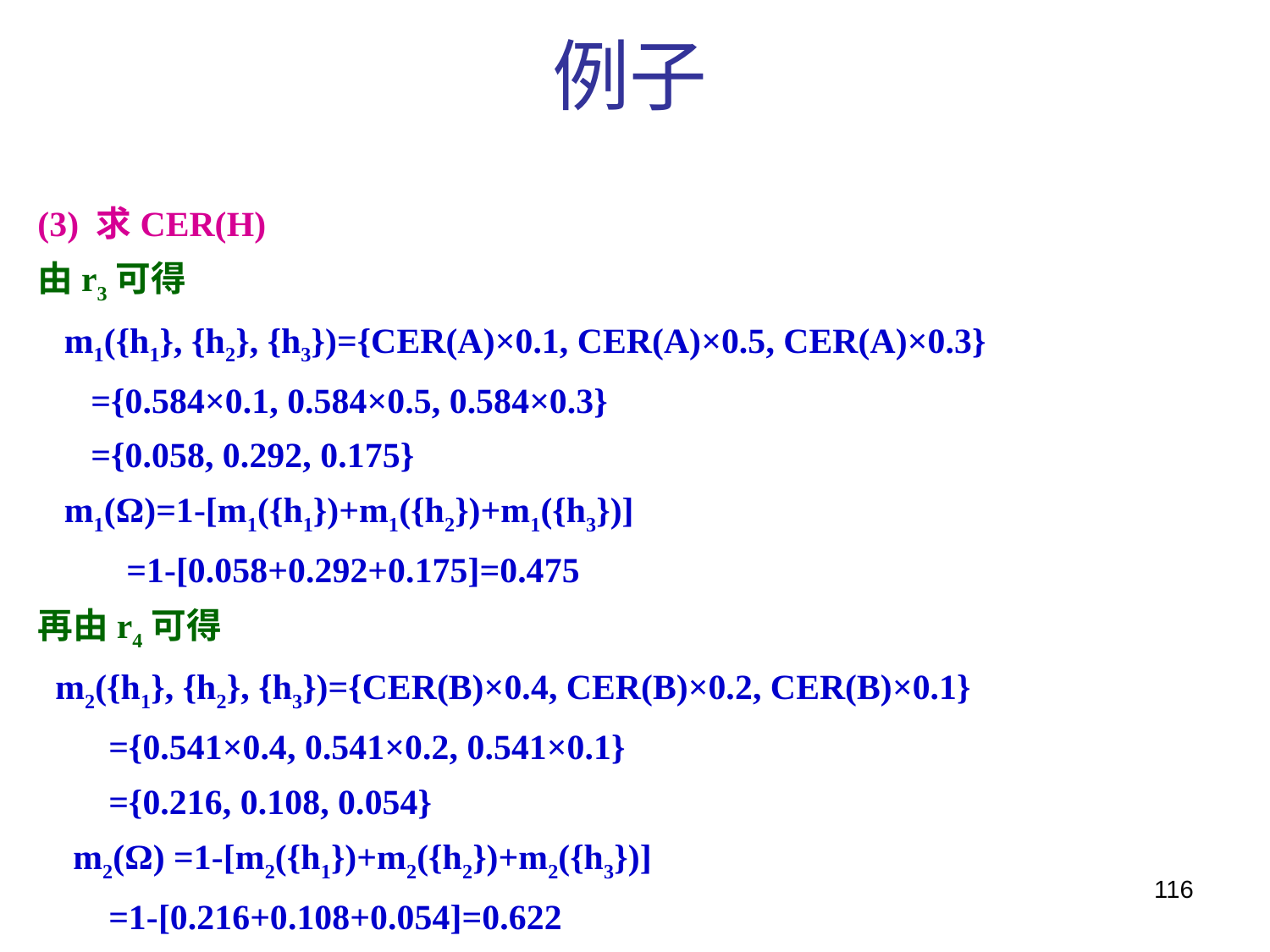

例子
(3) 求CER(H)
由r3可得
   m1({h1}, {h2}, {h3})={CER(A)×0.1, CER(A)×0.5, CER(A)×0.3}
      ={0.584×0.1, 0.584×0.5, 0.584×0.3}
      ={0.058, 0.292, 0.175}
   m1(Ω)=1-[m1({h1})+m1({h2})+m1({h3})]
          =1-[0.058+0.292+0.175]=0.475
再由r4可得
  m2({h1}, {h2}, {h3})={CER(B)×0.4, CER(B)×0.2, CER(B)×0.1}
        ={0.541×0.4, 0.541×0.2, 0.541×0.1}
        ={0.216, 0.108, 0.054}
    m2(Ω) =1-[m2({h1})+m2({h2})+m2({h3})]
        =1-[0.216+0.108+0.054]=0.622
116